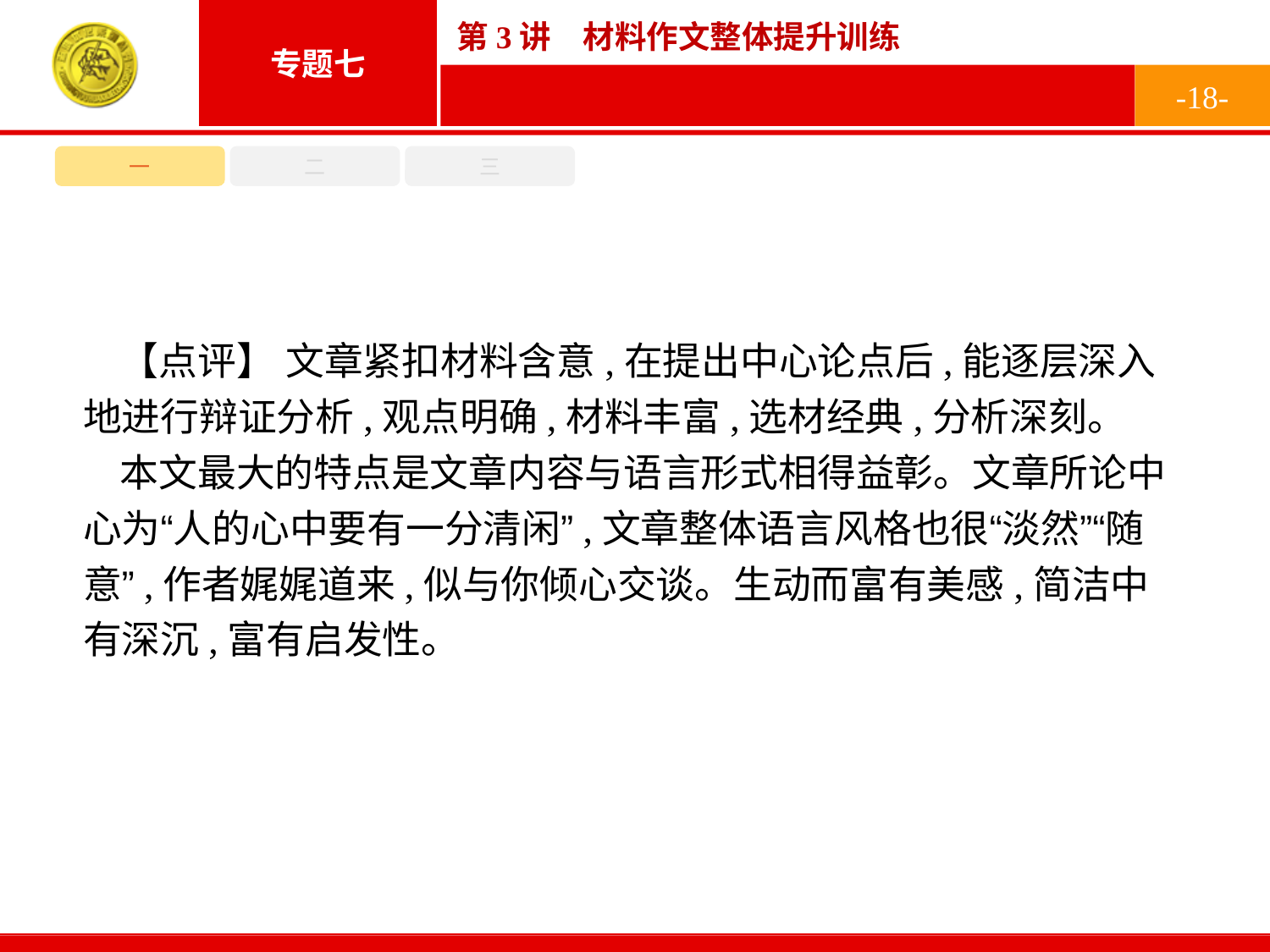

-18-
一
二
三
【点评】 文章紧扣材料含意,在提出中心论点后,能逐层深入地进行辩证分析,观点明确,材料丰富,选材经典,分析深刻。
本文最大的特点是文章内容与语言形式相得益彰。文章所论中心为“人的心中要有一分清闲”,文章整体语言风格也很“淡然”“随意”,作者娓娓道来,似与你倾心交谈。生动而富有美感,简洁中有深沉,富有启发性。